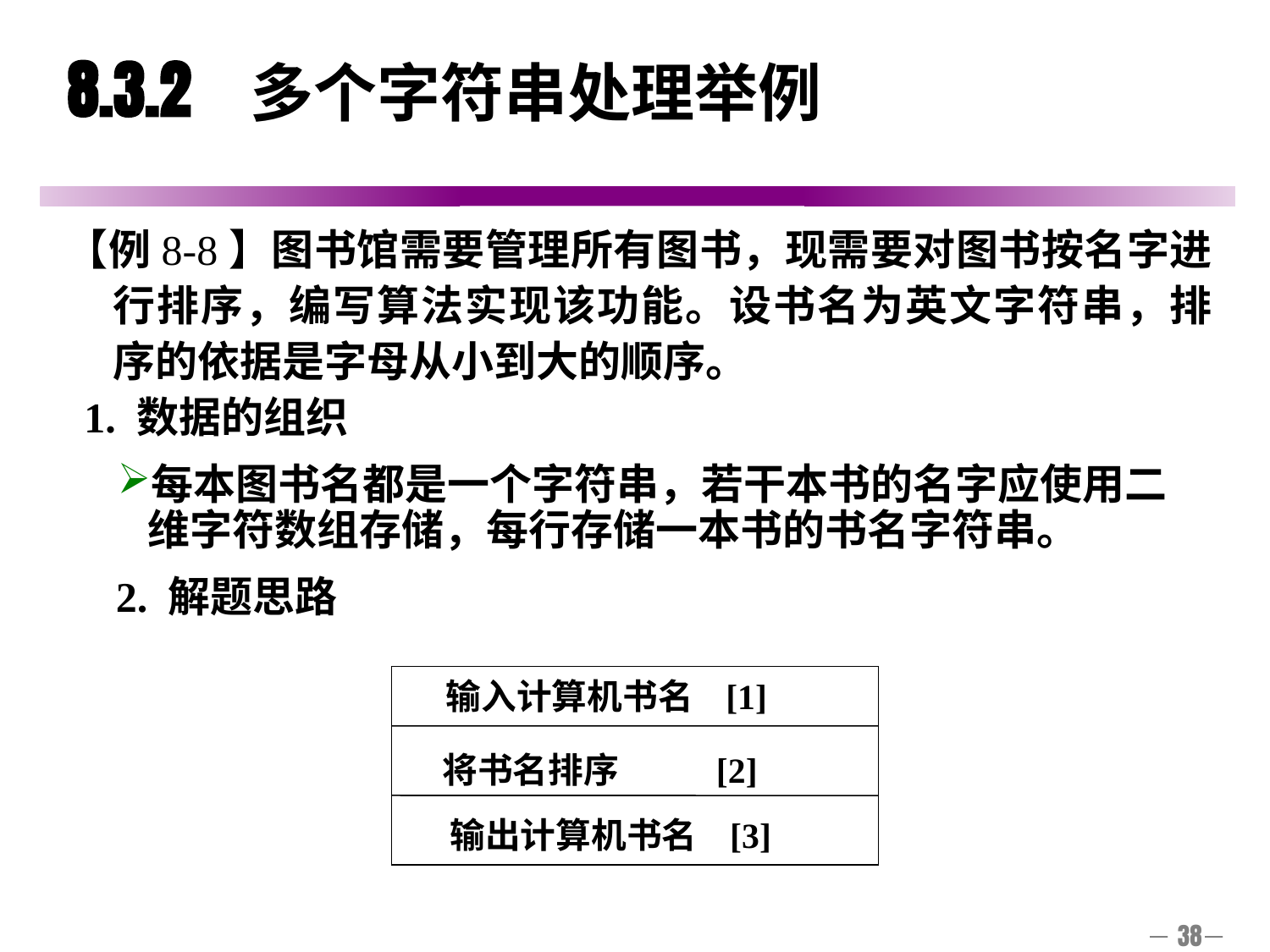

# 8.3.2   多个字符串处理举例
【例8-8】图书馆需要管理所有图书，现需要对图书按名字进行排序，编写算法实现该功能。设书名为英文字符串，排序的依据是字母从小到大的顺序。
1. 数据的组织
每本图书名都是一个字符串，若干本书的名字应使用二维字符数组存储，每行存储一本书的书名字符串。
   2. 解题思路

输入计算机书名   [1]
    将书名排序           [2]
 输出计算机书名   [3]
－38－